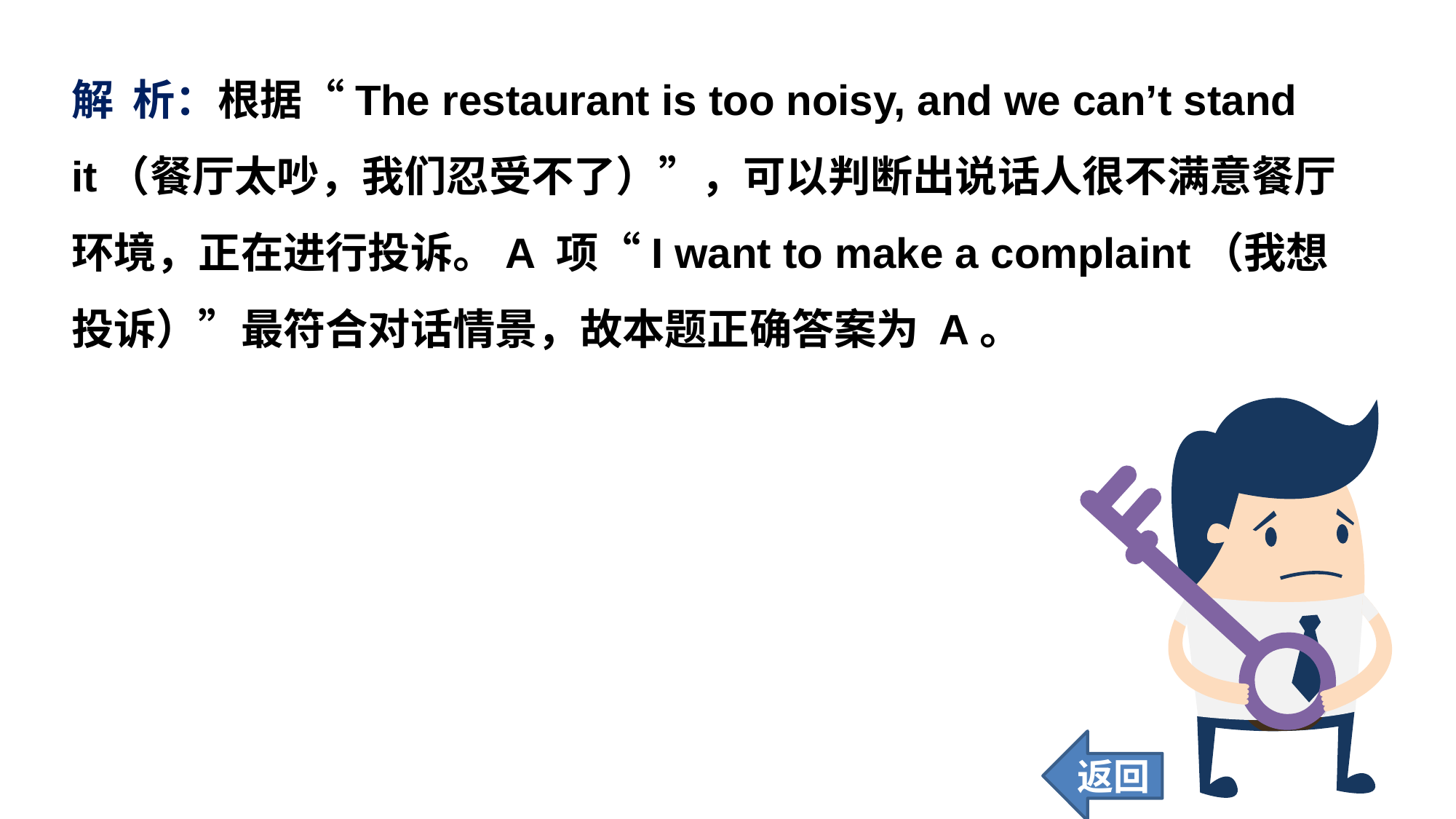

解  析：根据“The restaurant is too noisy, and we can’t stand it（餐厅太吵，我们忍受不了）”，可以判断出说话人很不满意餐厅环境，正在进行投诉。A 项“I want to make a complaint（我想投诉）”最符合对话情景，故本题正确答案为 A。

返回
91